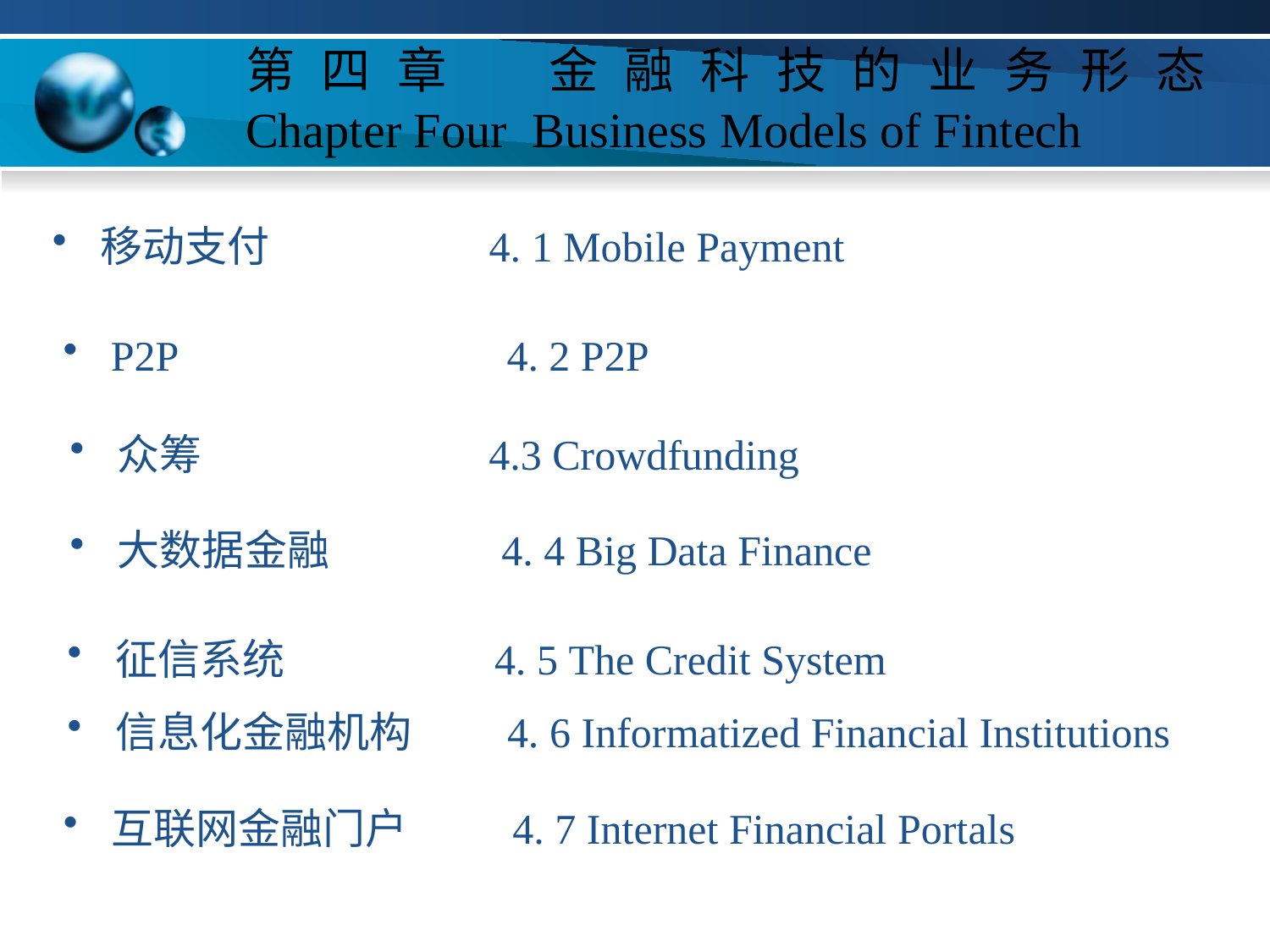

# 第四章  金融科技的业务形态 Chapter Four  Business Models of Fintech
移动支付                      4. 1 Mobile Payment
P2P                               4. 2 P2P
众筹                             4.3 Crowdfunding
大数据金融                 4. 4 Big Data Finance
征信系统                     4. 5 The Credit System
信息化金融机构         4. 6 Informatized Financial Institutions
互联网金融门户          4. 7 Internet Financial Portals